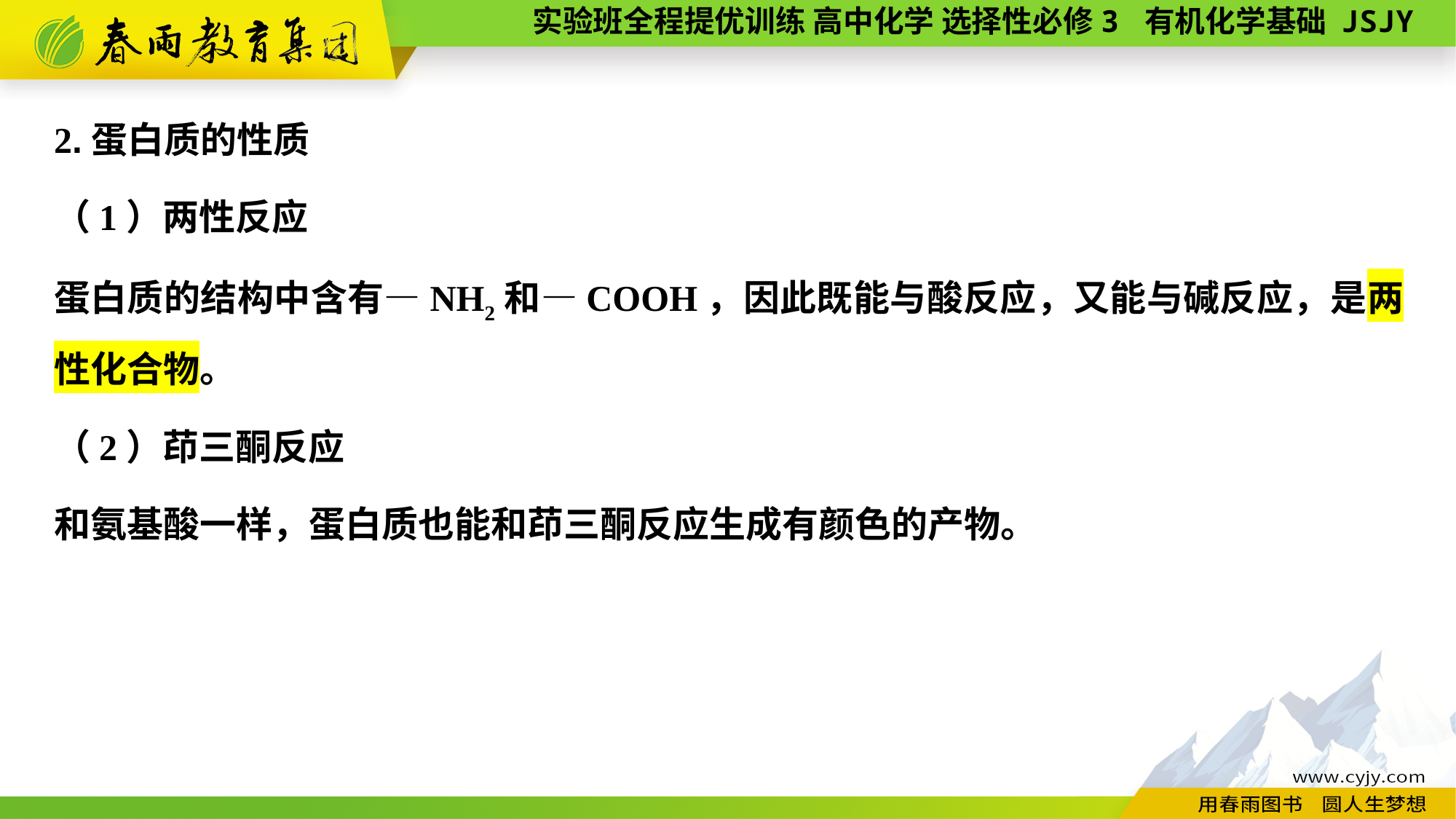

2.蛋白质的性质
（1）两性反应
蛋白质的结构中含有—NH2和—COOH，因此既能与酸反应，又能与碱反应，是两性化合物。
（2）茚三酮反应
和氨基酸一样，蛋白质也能和茚三酮反应生成有颜色的产物。